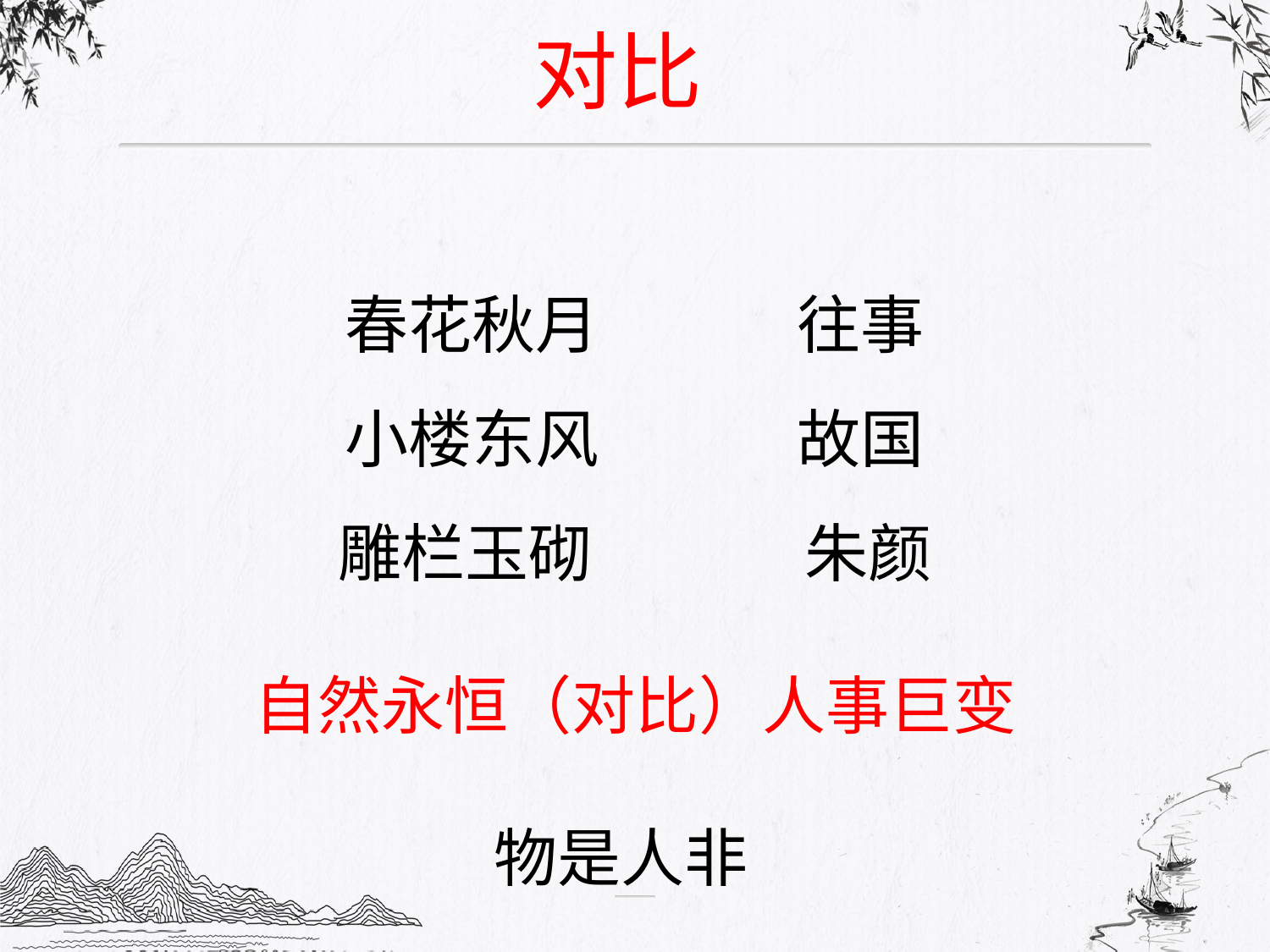

对比

春花秋月              往事
小楼东风              故国
雕栏玉砌               朱颜

自然永恒（对比）人事巨变

物是人非